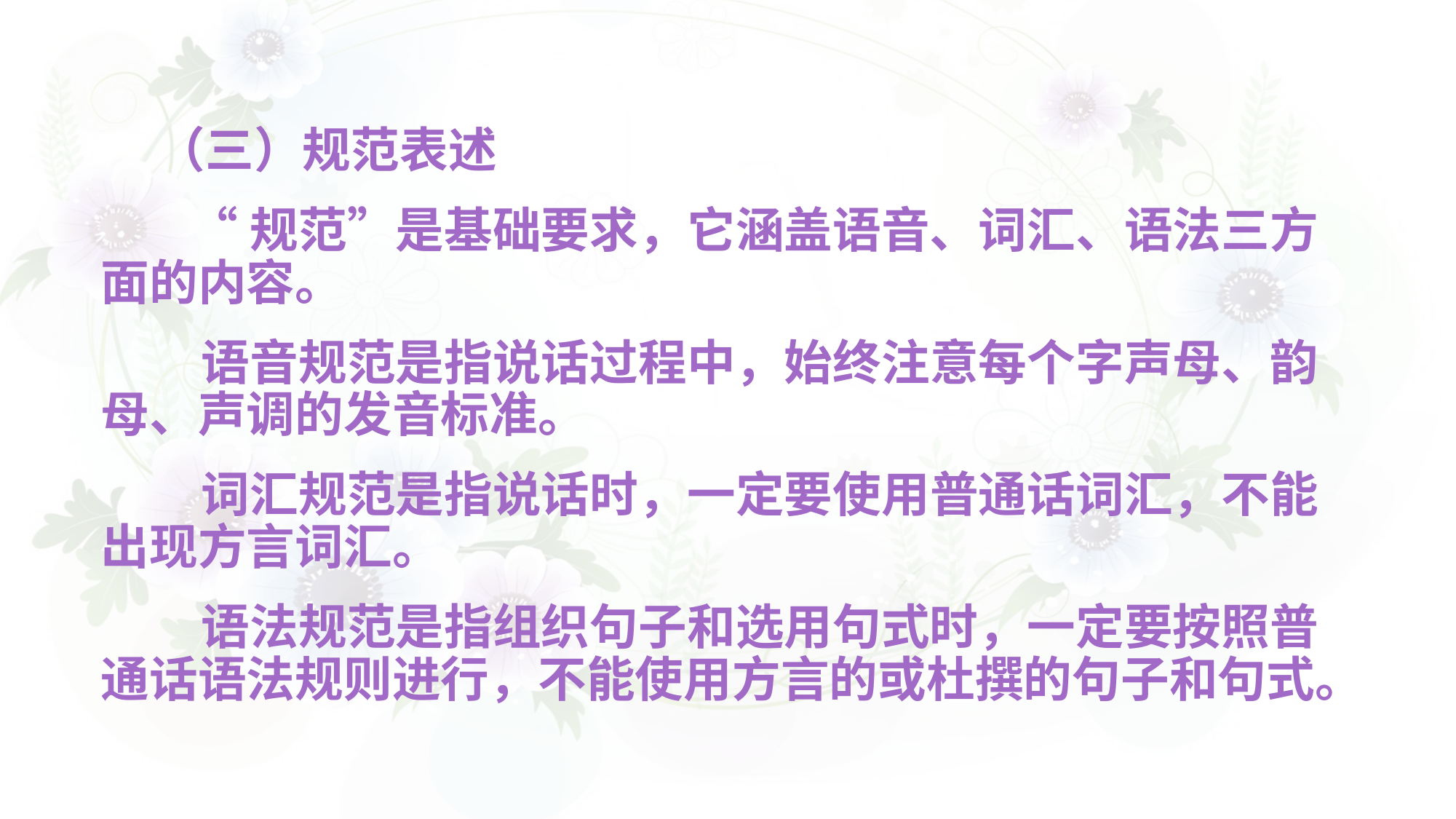

（三）规范表述
        “规范”是基础要求，它涵盖语音、词汇、语法三方面的内容。
        语音规范是指说话过程中，始终注意每个字声母、韵母、声调的发音标准。
        词汇规范是指说话时，一定要使用普通话词汇，不能出现方言词汇。
        语法规范是指组织句子和选用句式时，一定要按照普通话语法规则进行，不能使用方言的或杜撰的句子和句式。